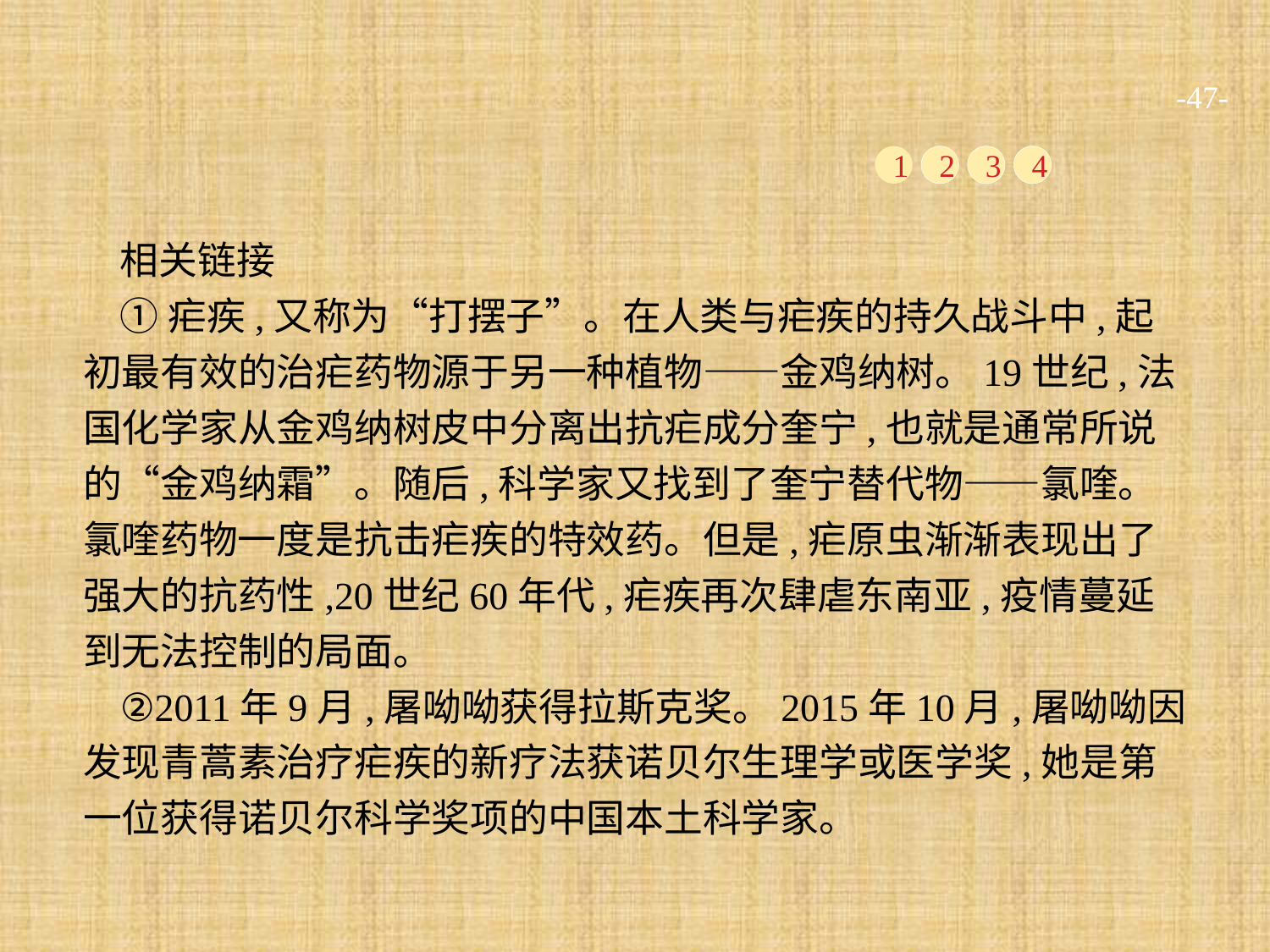

-47-
1
2
3
4
相关链接
①疟疾,又称为“打摆子”。在人类与疟疾的持久战斗中,起初最有效的治疟药物源于另一种植物——金鸡纳树。19世纪,法国化学家从金鸡纳树皮中分离出抗疟成分奎宁,也就是通常所说的“金鸡纳霜”。随后,科学家又找到了奎宁替代物——氯喹。氯喹药物一度是抗击疟疾的特效药。但是,疟原虫渐渐表现出了强大的抗药性,20世纪60年代,疟疾再次肆虐东南亚,疫情蔓延到无法控制的局面。
②2011年9月,屠呦呦获得拉斯克奖。2015年10月,屠呦呦因发现青蒿素治疗疟疾的新疗法获诺贝尔生理学或医学奖,她是第一位获得诺贝尔科学奖项的中国本土科学家。